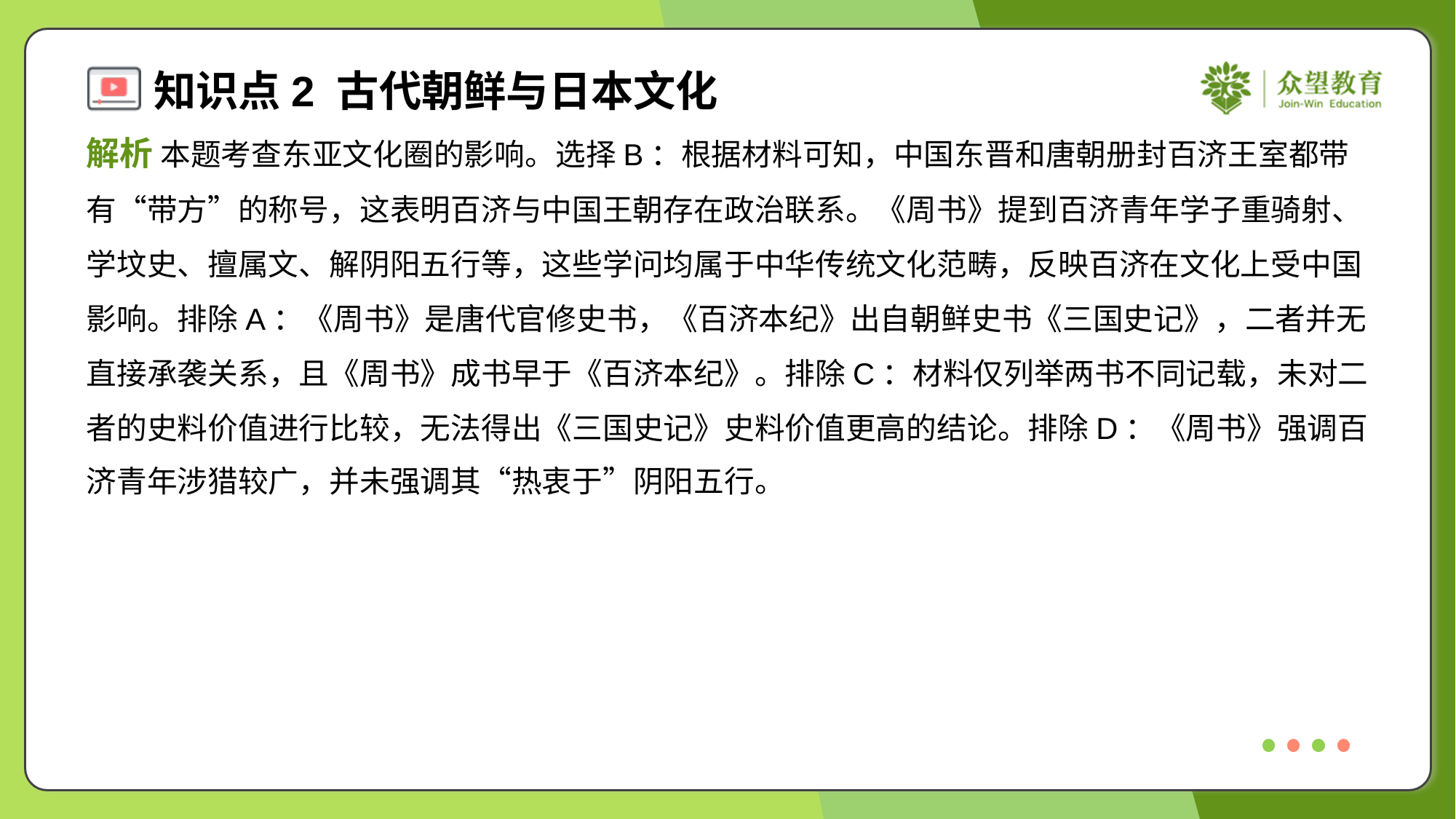

解析 本题考查东亚文化圈的影响。选择B：根据材料可知，中国东晋和唐朝册封百济王室都带
有“带方”的称号，这表明百济与中国王朝存在政治联系。《周书》提到百济青年学子重骑射、
学坟史、擅属文、解阴阳五行等，这些学问均属于中华传统文化范畴，反映百济在文化上受中国
影响。排除A：《周书》是唐代官修史书，《百济本纪》出自朝鲜史书《三国史记》，二者并无
直接承袭关系，且《周书》成书早于《百济本纪》。排除C：材料仅列举两书不同记载，未对二
者的史料价值进行比较，无法得出《三国史记》史料价值更高的结论。排除D：《周书》强调百
济青年涉猎较广，并未强调其“热衷于”阴阳五行。